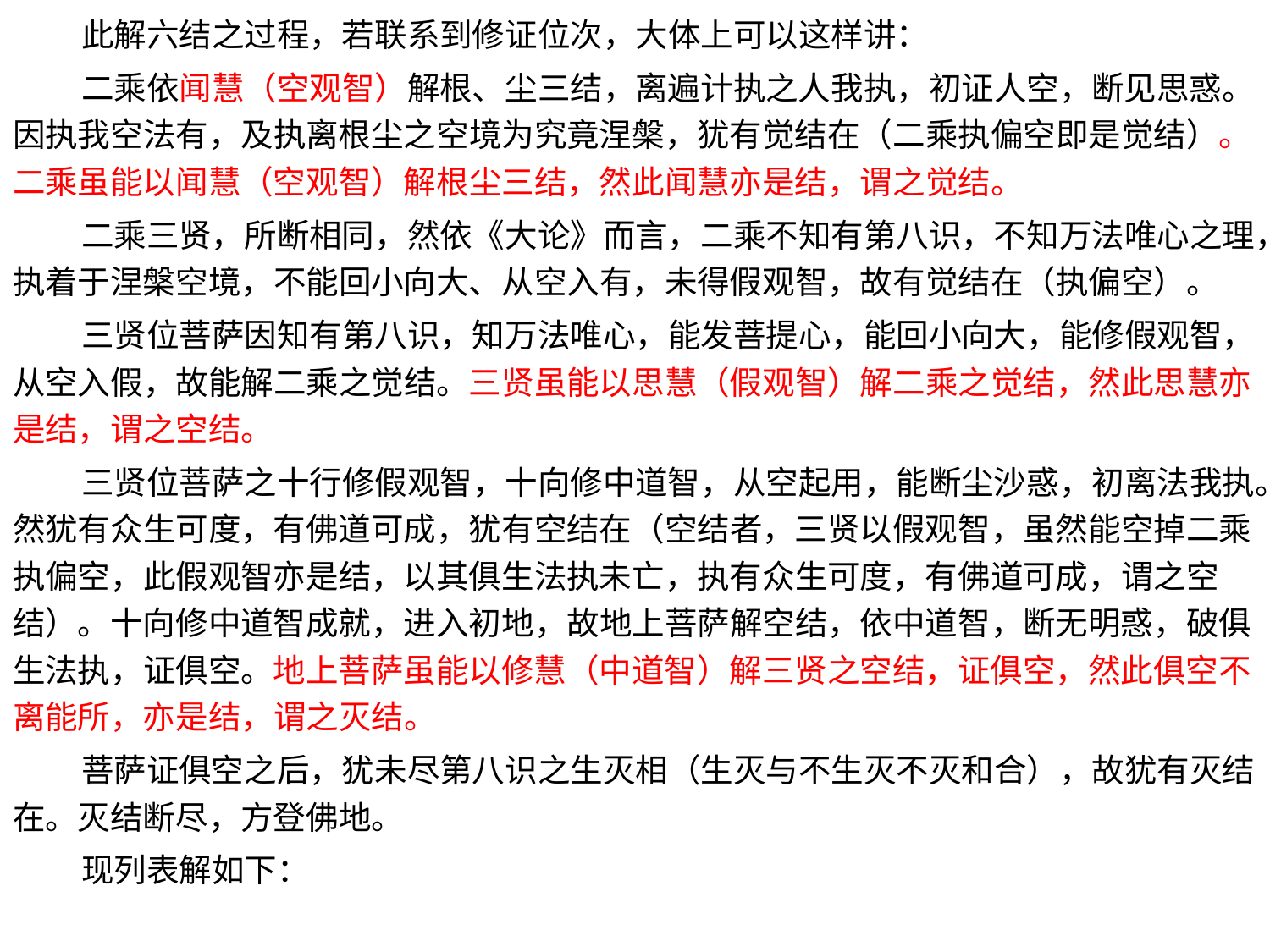

此解六结之过程，若联系到修证位次，大体上可以这样讲：
         二乘依闻慧（空观智）解根、尘三结，离遍计执之人我执，初证人空，断见思惑。因执我空法有，及执离根尘之空境为究竟涅槃，犹有觉结在（二乘执偏空即是觉结）。二乘虽能以闻慧（空观智）解根尘三结，然此闻慧亦是结，谓之觉结。
         二乘三贤，所断相同，然依《大论》而言，二乘不知有第八识，不知万法唯心之理，执着于涅槃空境，不能回小向大、从空入有，未得假观智，故有觉结在（执偏空）。
         三贤位菩萨因知有第八识，知万法唯心，能发菩提心，能回小向大，能修假观智，从空入假，故能解二乘之觉结。三贤虽能以思慧（假观智）解二乘之觉结，然此思慧亦是结，谓之空结。
         三贤位菩萨之十行修假观智，十向修中道智，从空起用，能断尘沙惑，初离法我执。然犹有众生可度，有佛道可成，犹有空结在（空结者，三贤以假观智，虽然能空掉二乘执偏空，此假观智亦是结，以其俱生法执未亡，执有众生可度，有佛道可成，谓之空结）。十向修中道智成就，进入初地，故地上菩萨解空结，依中道智，断无明惑，破俱生法执，证俱空。地上菩萨虽能以修慧（中道智）解三贤之空结，证俱空，然此俱空不离能所，亦是结，谓之灭结。
         菩萨证俱空之后，犹未尽第八识之生灭相（生灭与不生灭不灭和合），故犹有灭结在。灭结断尽，方登佛地。
         现列表解如下：